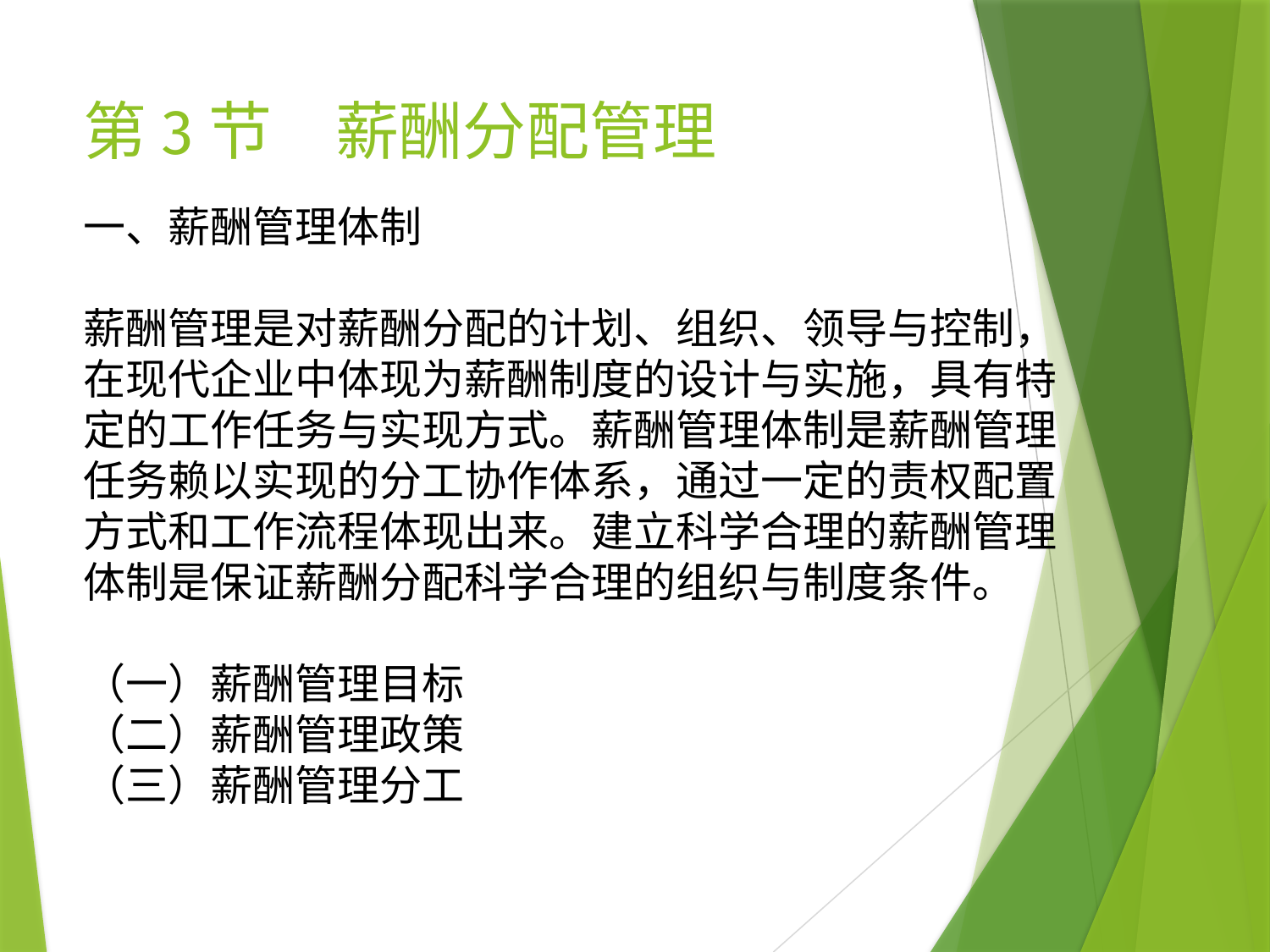

# 第3节　薪酬分配管理
一、薪酬管理体制

薪酬管理是对薪酬分配的计划、组织、领导与控制，在现代企业中体现为薪酬制度的设计与实施，具有特定的工作任务与实现方式。薪酬管理体制是薪酬管理任务赖以实现的分工协作体系，通过一定的责权配置方式和工作流程体现出来。建立科学合理的薪酬管理体制是保证薪酬分配科学合理的组织与制度条件。

（一）薪酬管理目标
（二）薪酬管理政策
（三）薪酬管理分工